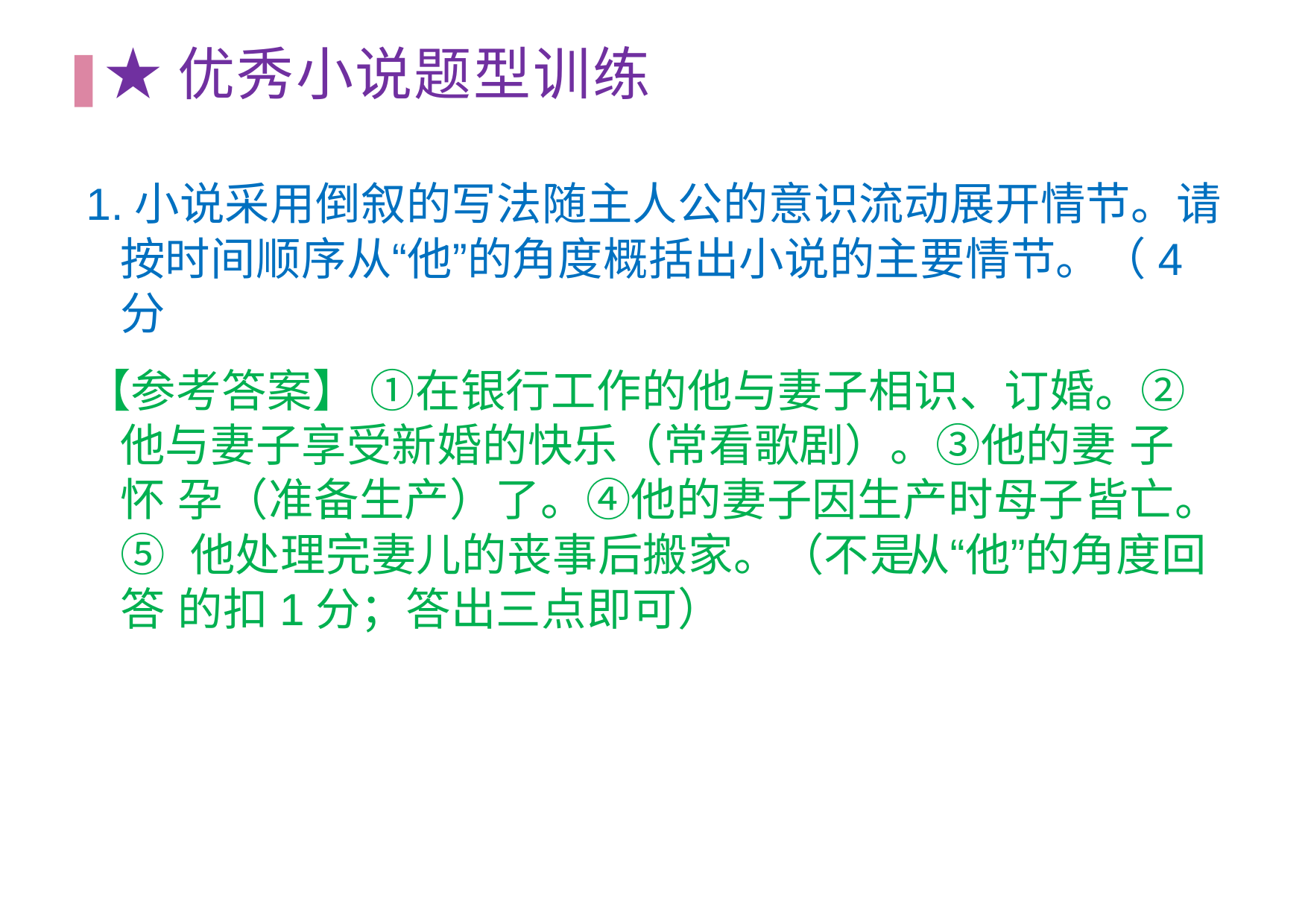

# ★优秀⼩说题型训练

1.⼩说采⽤倒叙的写法随主⼈公的意识流动展开情节。请 按时间顺序从“他”的⾓度概括出⼩说的主要情节。（4分
【参考答案】 ①在银⾏⼯作的他与妻⼦相识、订婚。②  他与妻⼦享受新婚的快乐（常看歌剧）。③他的妻 ⼦怀 孕（准备⽣产）了。④他的妻⼦因⽣产时⺟⼦皆亡。⑤  他处理完妻⼉的丧事后搬家。（不是从“他”的⾓度回答 的扣1分；答出三点即可）